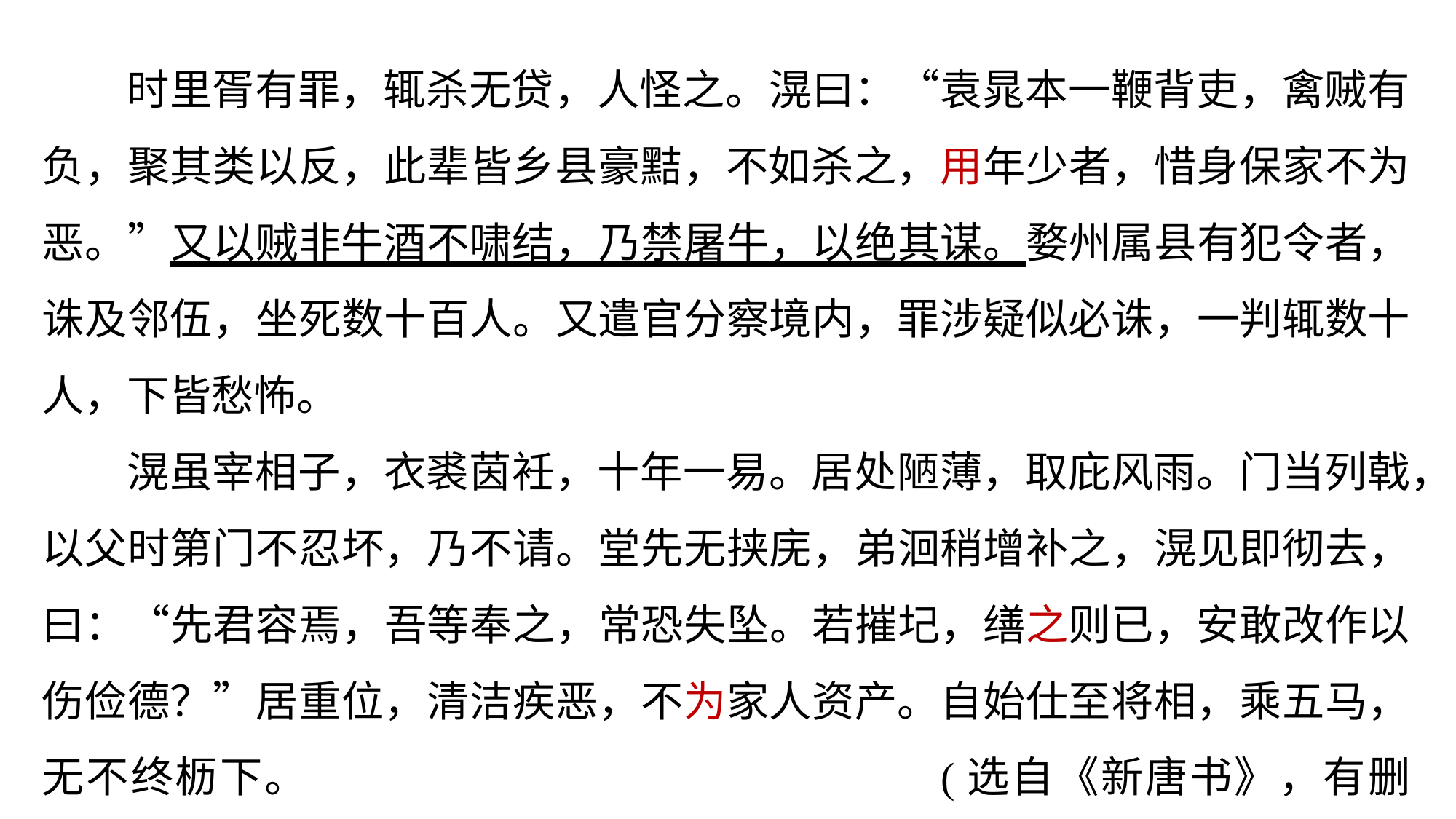

时里胥有罪，辄杀无贷，人怪之。滉曰：“袁晁本一鞭背吏，禽贼有负，聚其类以反，此辈皆乡县豪黠，不如杀之，用年少者，惜身保家不为恶。”又以贼非牛酒不啸结，乃禁屠牛，以绝其谋。婺州属县有犯令者，诛及邻伍，坐死数十百人。又遣官分察境内，罪涉疑似必诛，一判辄数十人，下皆愁怖。
滉虽宰相子，衣裘茵衽，十年一易。居处陋薄，取庇风雨。门当列戟，以父时第门不忍坏，乃不请。堂先无挟庑，弟洄稍增补之，滉见即彻去，曰：“先君容焉，吾等奉之，常恐失坠。若摧圮，缮之则已，安敢改作以伤俭德？”居重位，清洁疾恶，不为家人资产。自始仕至将相，乘五马，无不终枥下。						(选自《新唐书》，有删节)